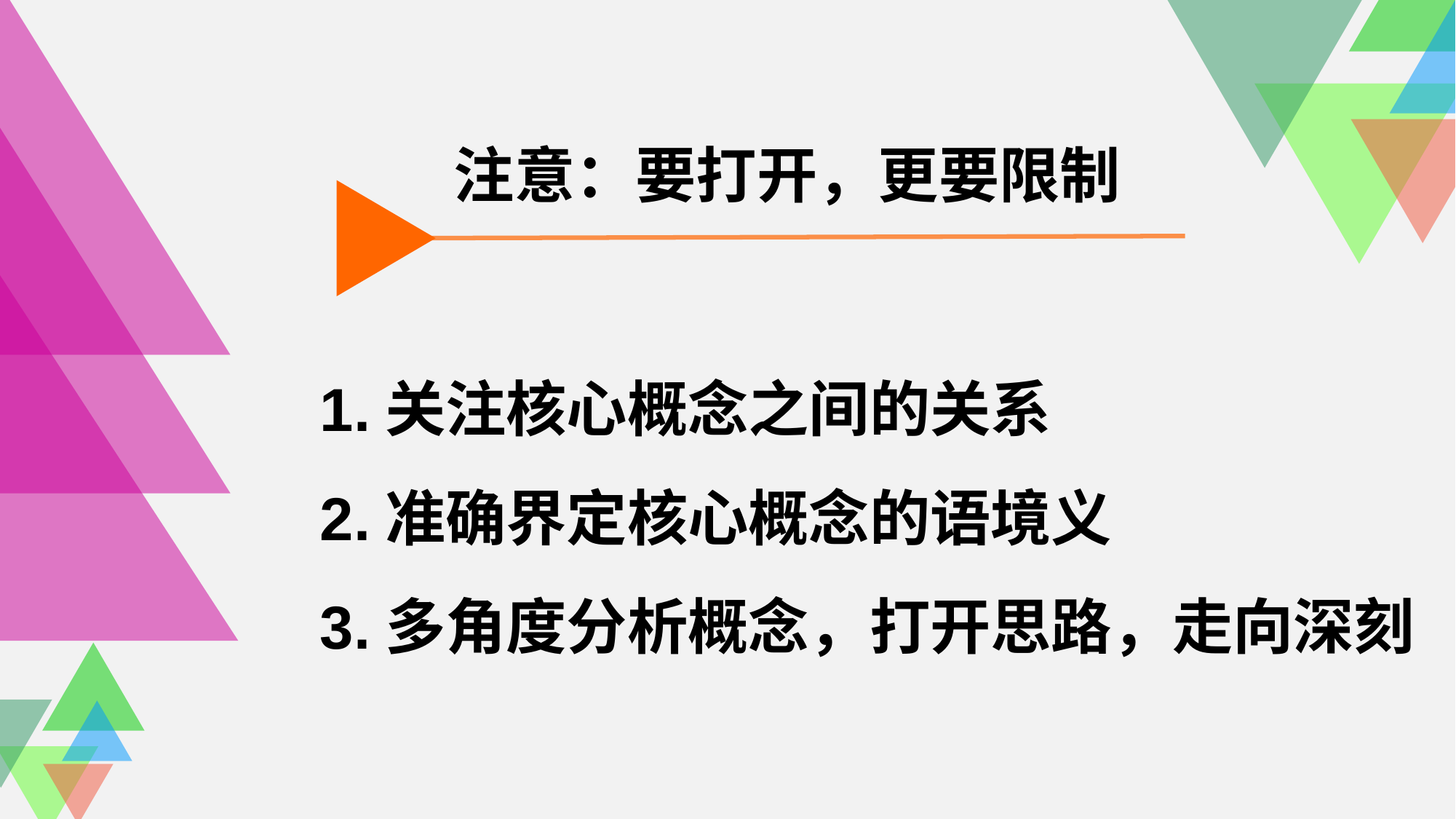

注意：要打开，更要限制

1.关注核心概念之间的关系
2.准确界定核心概念的语境义
3.多角度分析概念，打开思路，走向深刻